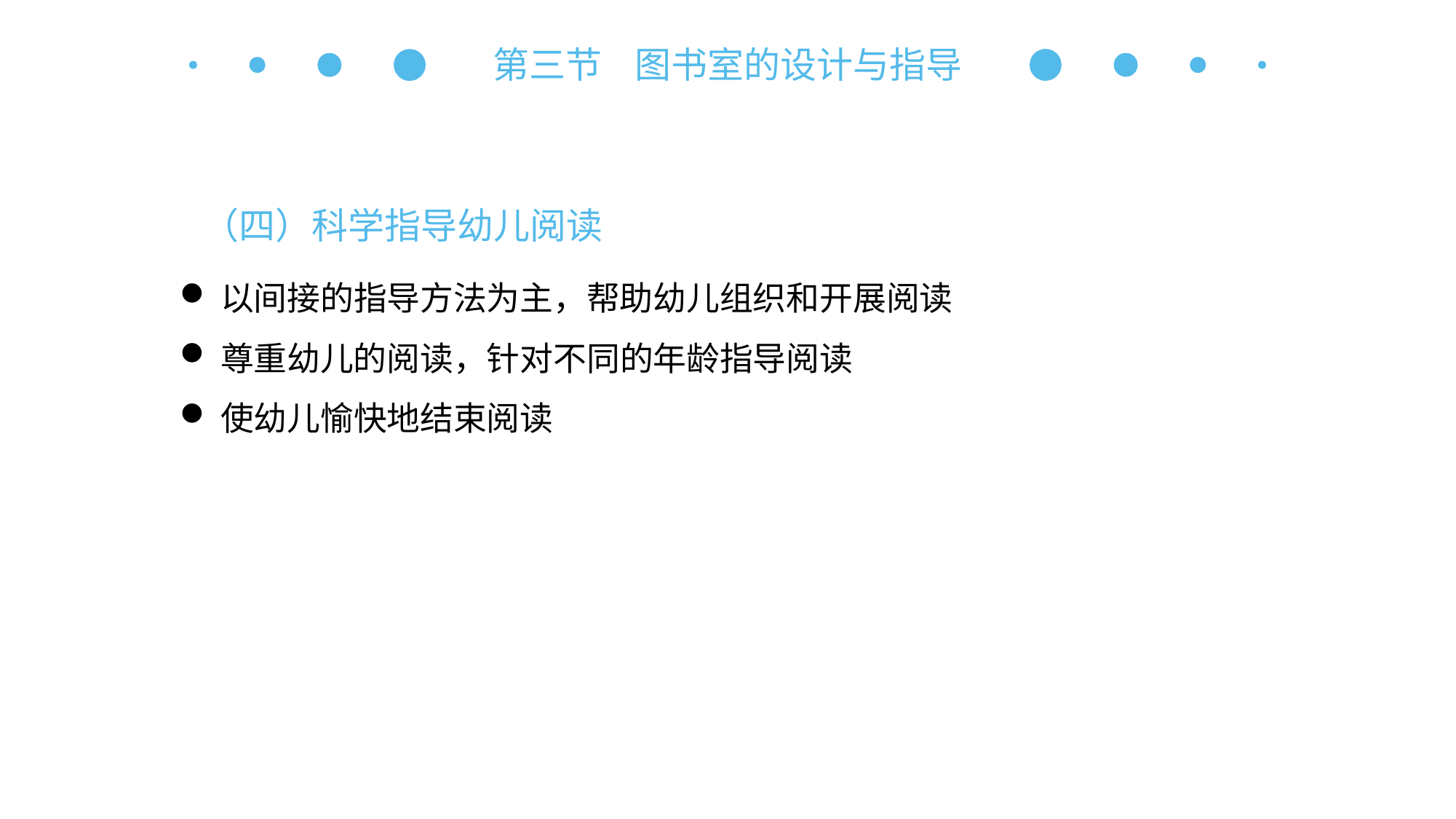

第三节    图书室的设计与指导

（四）科学指导幼儿阅读
以间接的指导方法为主，帮助幼儿组织和开展阅读
尊重幼儿的阅读，针对不同的年龄指导阅读
使幼儿愉快地结束阅读